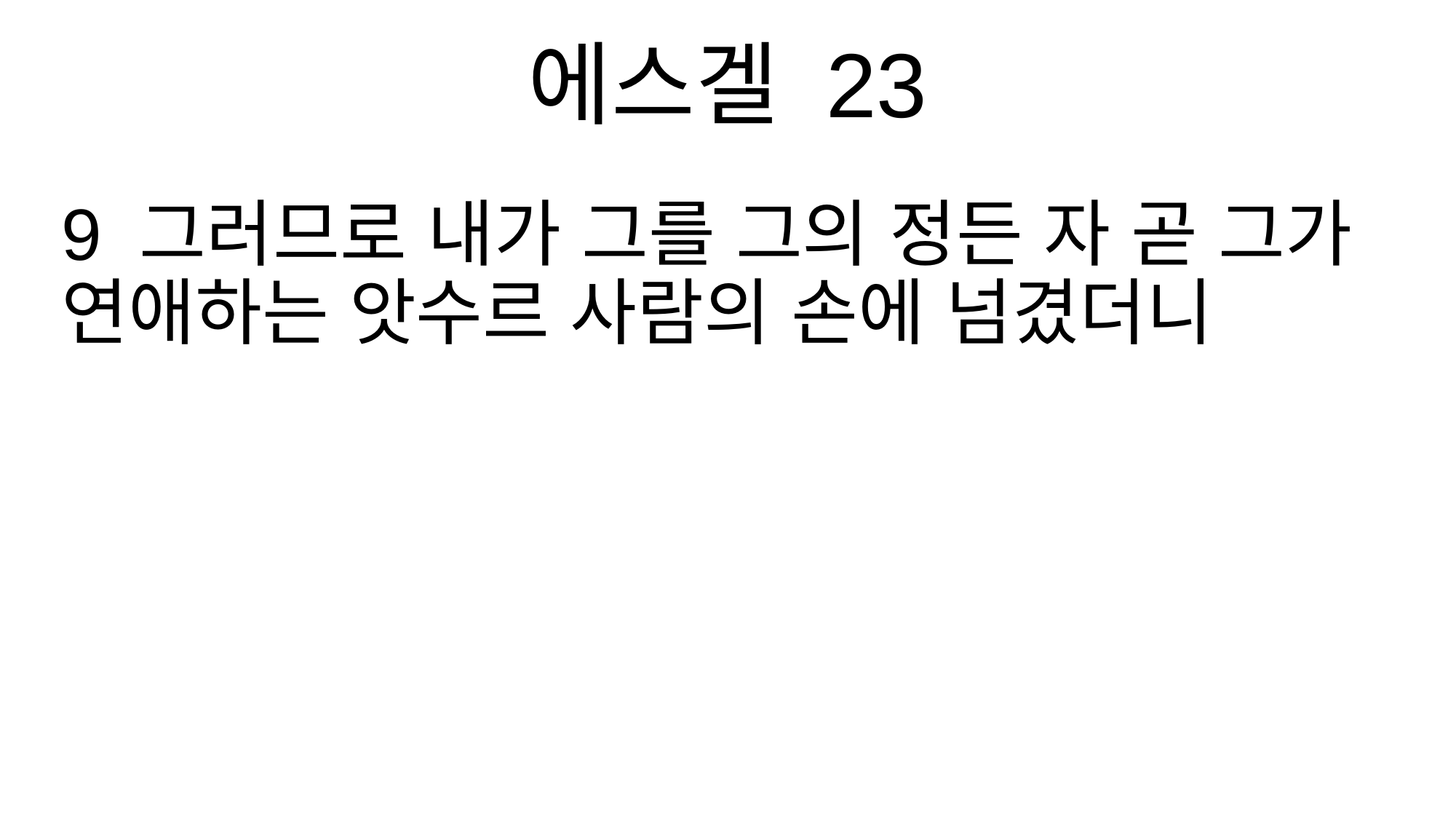

에스겔 23
9 그러므로 내가 그를 그의 정든 자 곧 그가 연애하는 앗수르 사람의 손에 넘겼더니